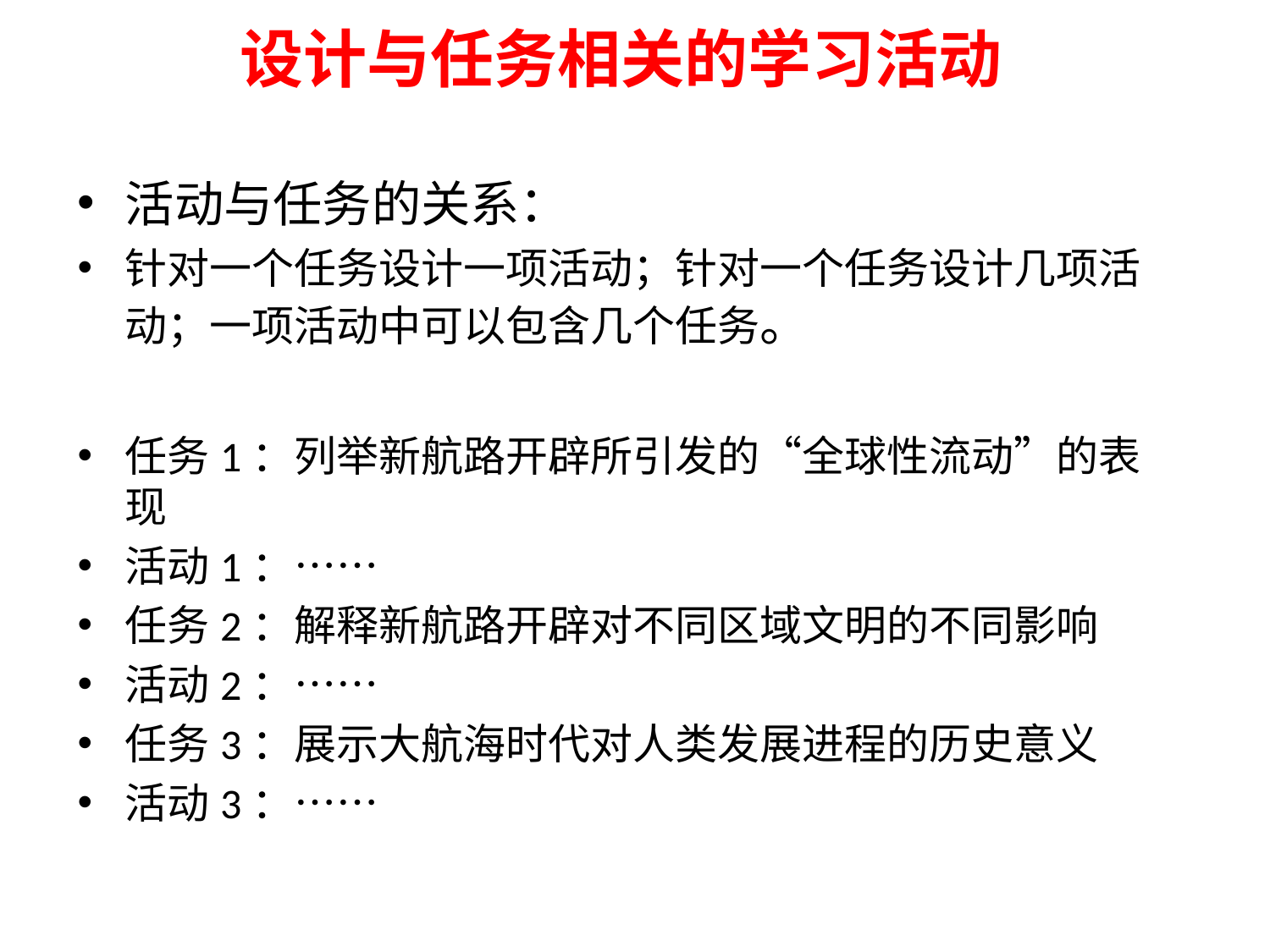

# 设计与任务相关的学习活动
活动与任务的关系：
针对一个任务设计一项活动；针对一个任务设计几项活动；一项活动中可以包含几个任务。

任务1：列举新航路开辟所引发的“全球性流动”的表现
活动1：……
任务2：解释新航路开辟对不同区域文明的不同影响
活动2：……
任务3：展示大航海时代对人类发展进程的历史意义
活动3：……